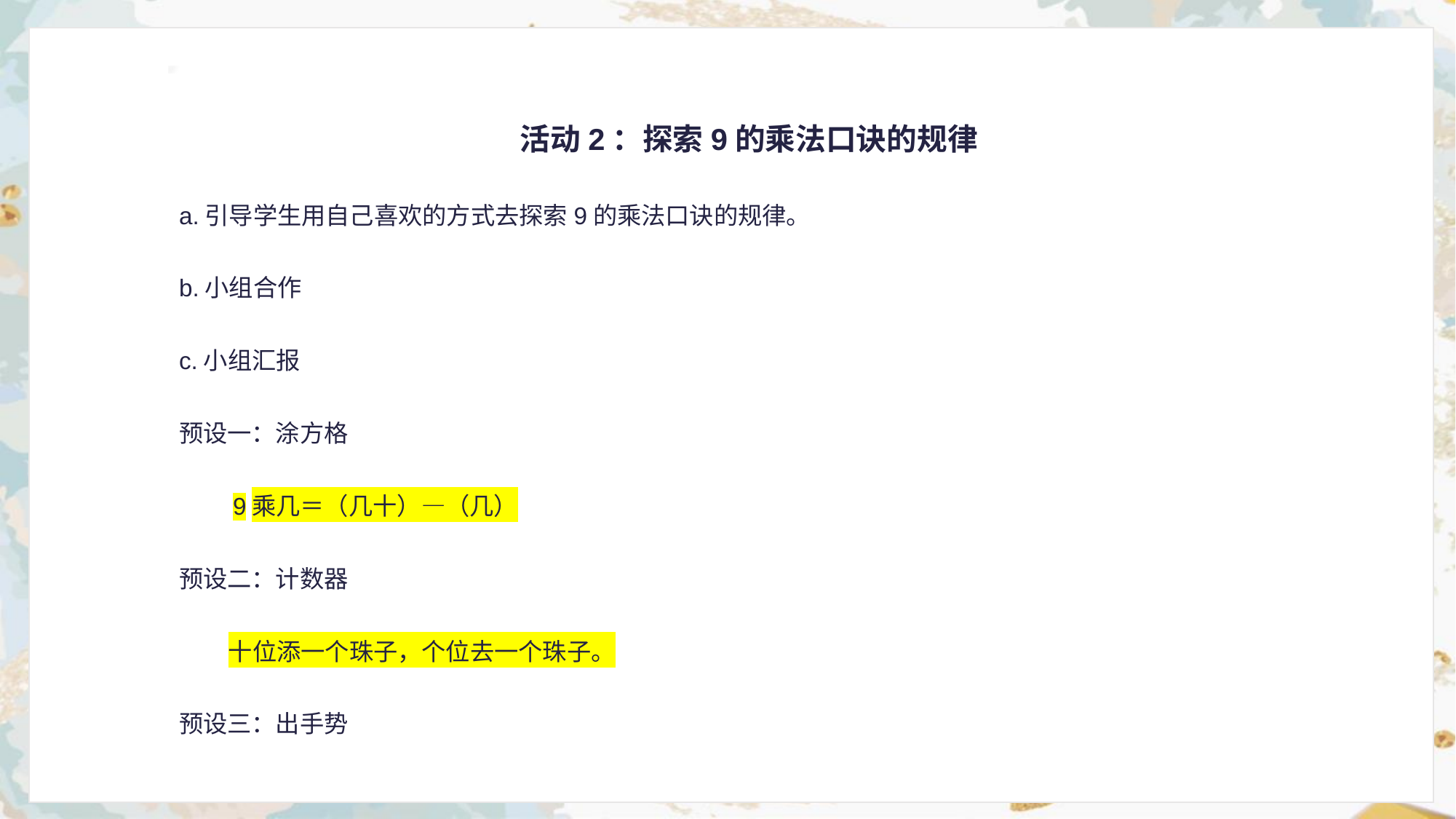

活动2：探索9的乘法口诀的规律
a.引导学生用自己喜欢的方式去探索9的乘法口诀的规律。
b.小组合作
c.小组汇报
预设一：涂方格
        9乘几＝（几十）—（几）
预设二：计数器
        十位添一个珠子，个位去一个珠子。
预设三：出手势